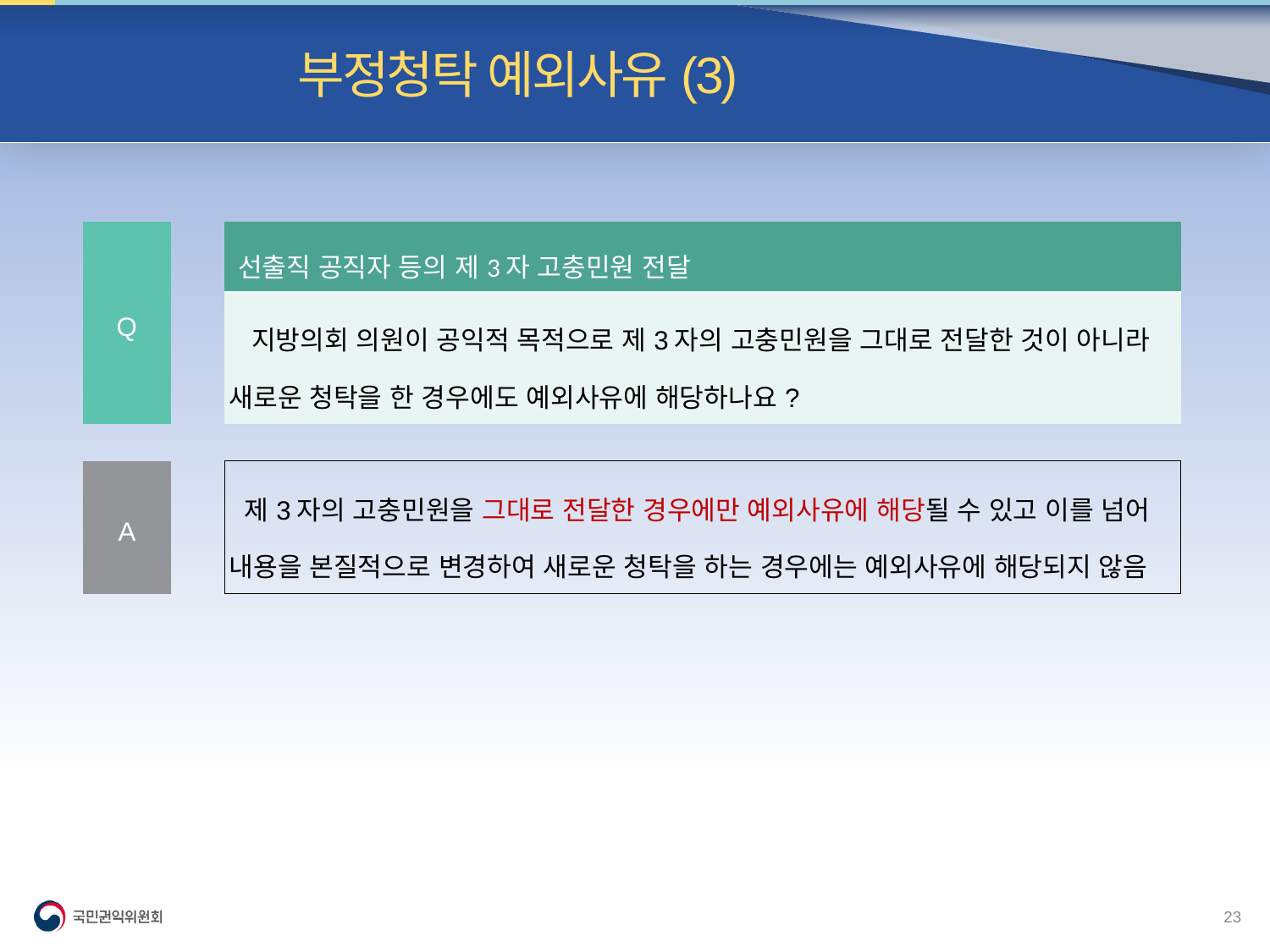

빈발 질의| 부정청탁 예외사유(3)

| Q |  | 선출직 공직자 등의 제3자 고충민원 전달 |
| --- | --- | --- |
|  |  | 지방의회 의원이 공익적 목적으로 제3자의 고충민원을 그대로 전달한 것이 아니라 새로운 청탁을 한 경우에도 예외사유에 해당하나요? |
|  |  |  |
| A |  | 제3자의 고충민원을 그대로 전달한 경우에만 예외사유에 해당될 수 있고 이를 넘어 내용을 본질적으로 변경하여 새로운 청탁을 하는 경우에는 예외사유에 해당되지 않음 |

23